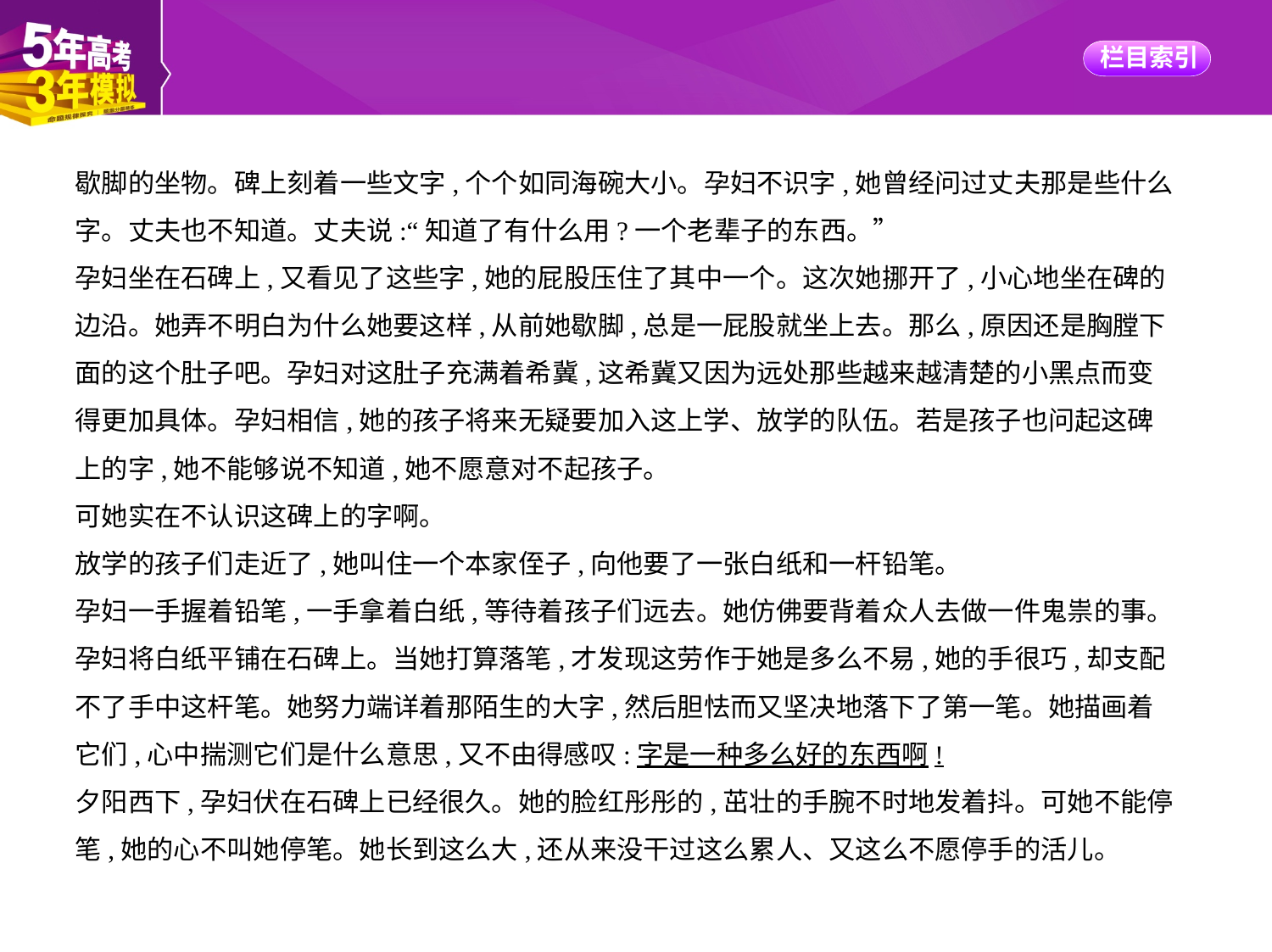

歇脚的坐物。碑上刻着一些文字,个个如同海碗大小。孕妇不识字,她曾经问过丈夫那是些什么
字。丈夫也不知道。丈夫说:“知道了有什么用?一个老辈子的东西。”
孕妇坐在石碑上,又看见了这些字,她的屁股压住了其中一个。这次她挪开了,小心地坐在碑的
边沿。她弄不明白为什么她要这样,从前她歇脚,总是一屁股就坐上去。那么,原因还是胸膛下
面的这个肚子吧。孕妇对这肚子充满着希冀,这希冀又因为远处那些越来越清楚的小黑点而变
得更加具体。孕妇相信,她的孩子将来无疑要加入这上学、放学的队伍。若是孩子也问起这碑
上的字,她不能够说不知道,她不愿意对不起孩子。
可她实在不认识这碑上的字啊。
放学的孩子们走近了,她叫住一个本家侄子,向他要了一张白纸和一杆铅笔。
孕妇一手握着铅笔,一手拿着白纸,等待着孩子们远去。她仿佛要背着众人去做一件鬼祟的事。
孕妇将白纸平铺在石碑上。当她打算落笔,才发现这劳作于她是多么不易,她的手很巧,却支配
不了手中这杆笔。她努力端详着那陌生的大字,然后胆怯而又坚决地落下了第一笔。她描画着
它们,心中揣测它们是什么意思,又不由得感叹:字是一种多么好的东西啊!
夕阳西下,孕妇伏在石碑上已经很久。她的脸红彤彤的,茁壮的手腕不时地发着抖。可她不能停
笔,她的心不叫她停笔。她长到这么大,还从来没干过这么累人、又这么不愿停手的活儿。